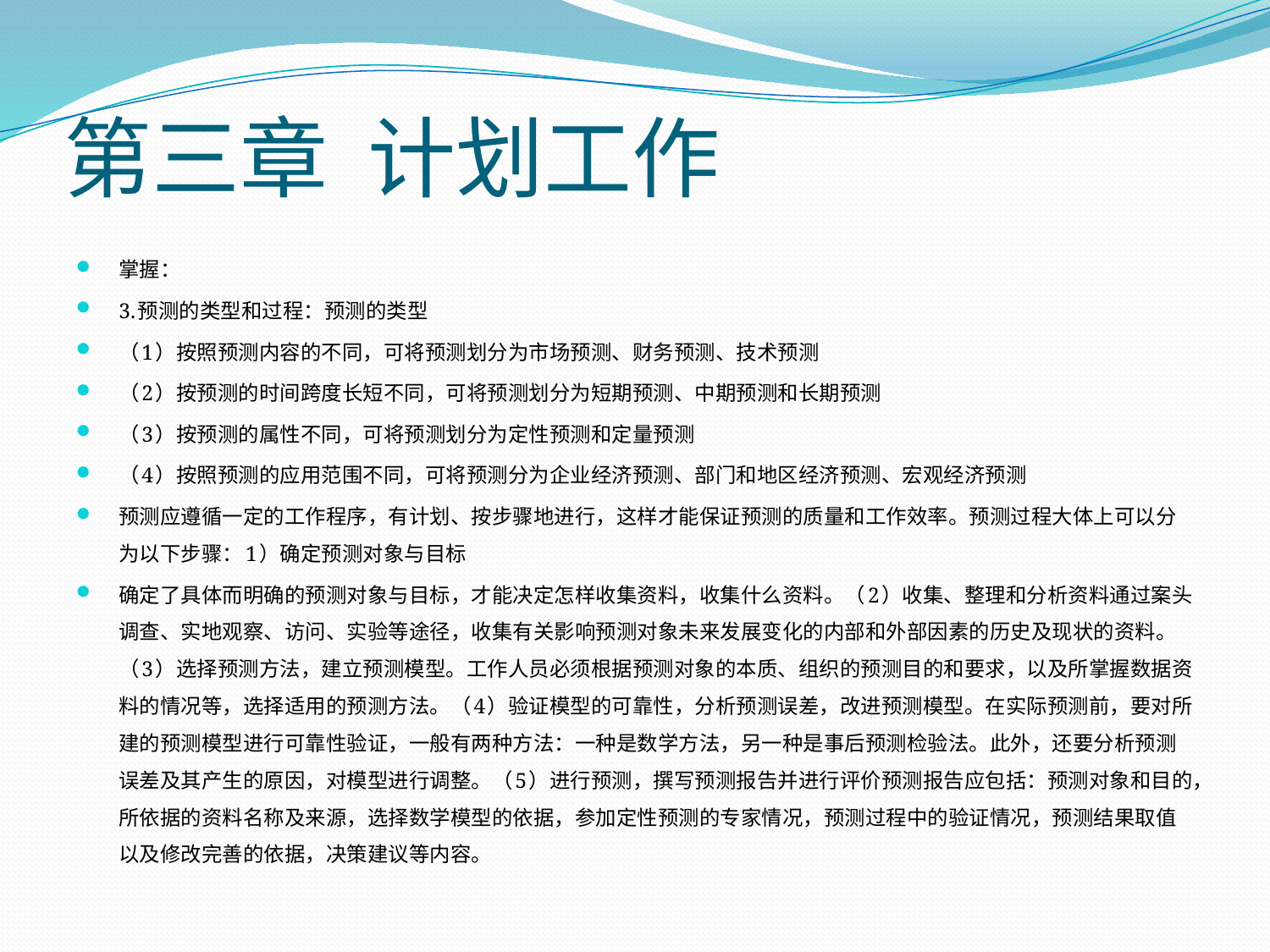

# 第三章  计划工作
掌握：
3.预测的类型和过程：预测的类型
（1）按照预测内容的不同，可将预测划分为市场预测、财务预测、技术预测
（2）按预测的时间跨度长短不同，可将预测划分为短期预测、中期预测和长期预测
（3）按预测的属性不同，可将预测划分为定性预测和定量预测
（4）按照预测的应用范围不同，可将预测分为企业经济预测、部门和地区经济预测、宏观经济预测
预测应遵循一定的工作程序，有计划、按步骤地进行，这样才能保证预测的质量和工作效率。预测过程大体上可以分为以下步骤：1）确定预测对象与目标
确定了具体而明确的预测对象与目标，才能决定怎样收集资料，收集什么资料。（2）收集、整理和分析资料通过案头调查、实地观察、访问、实验等途径，收集有关影响预测对象未来发展变化的内部和外部因素的历史及现状的资料。（3）选择预测方法，建立预测模型。工作人员必须根据预测对象的本质、组织的预测目的和要求，以及所掌握数据资料的情况等，选择适用的预测方法。（4）验证模型的可靠性，分析预测误差，改进预测模型。在实际预测前，要对所建的预测模型进行可靠性验证，一般有两种方法：一种是数学方法，另一种是事后预测检验法。此外，还要分析预测误差及其产生的原因，对模型进行调整。（5）进行预测，撰写预测报告并进行评价预测报告应包括：预测对象和目的，所依据的资料名称及来源，选择数学模型的依据，参加定性预测的专家情况，预测过程中的验证情况，预测结果取值以及修改完善的依据，决策建议等内容。